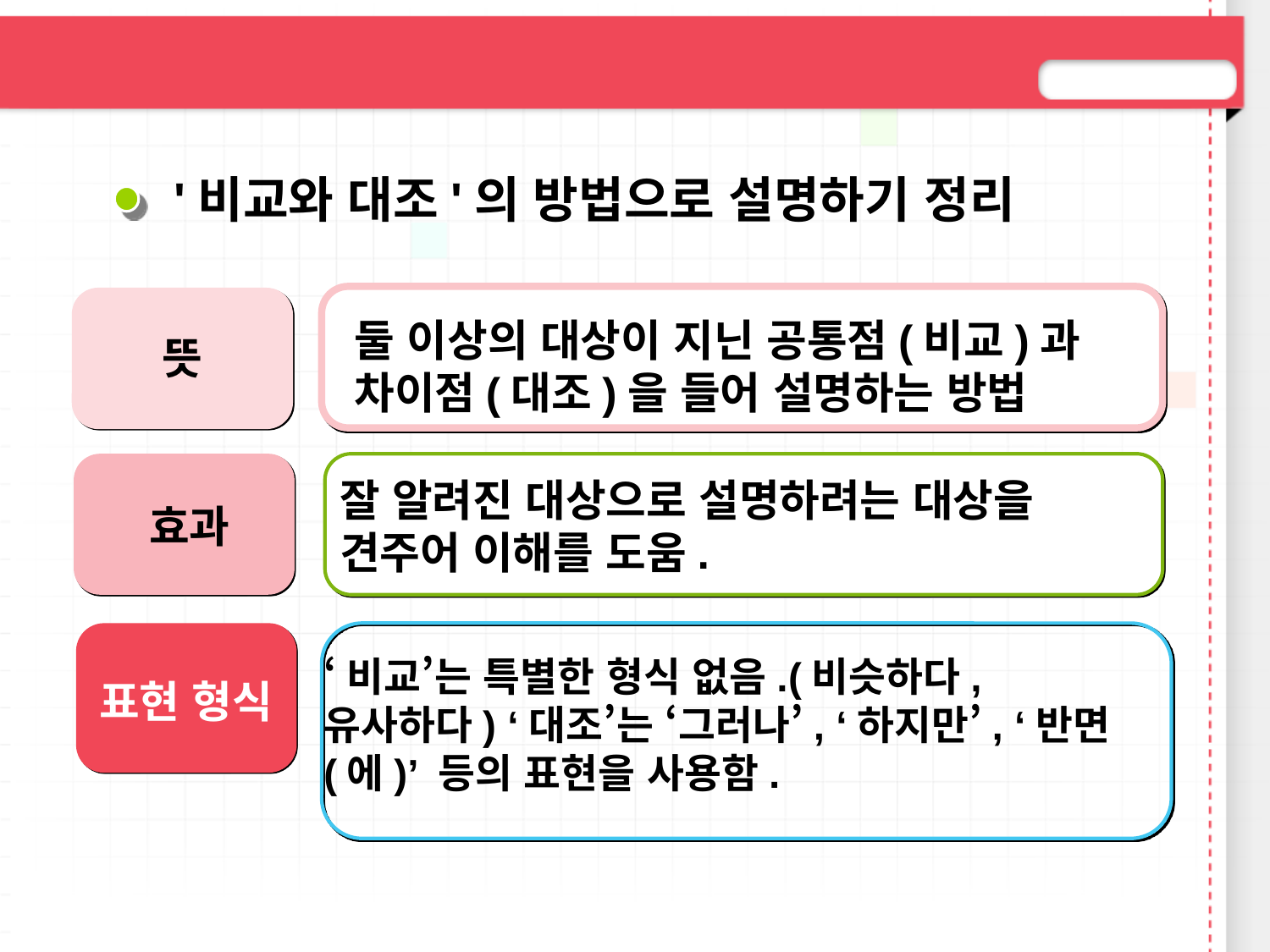

'비교와 대조'의 방법으로 설명하기 정리

둘 이상의 대상이 지닌 공통점(비교)과 차이점(대조)을 들어 설명하는 방법
뜻

잘 알려진 대상으로 설명하려는 대상을 견주어 이해를 도움.
효과

‘비교’는 특별한 형식 없음.(비슷하다, 유사하다) ‘대조’는 ‘그러나’, ‘하지만’, ‘반면(에)’ 등의 표현을 사용함.
표현 형식